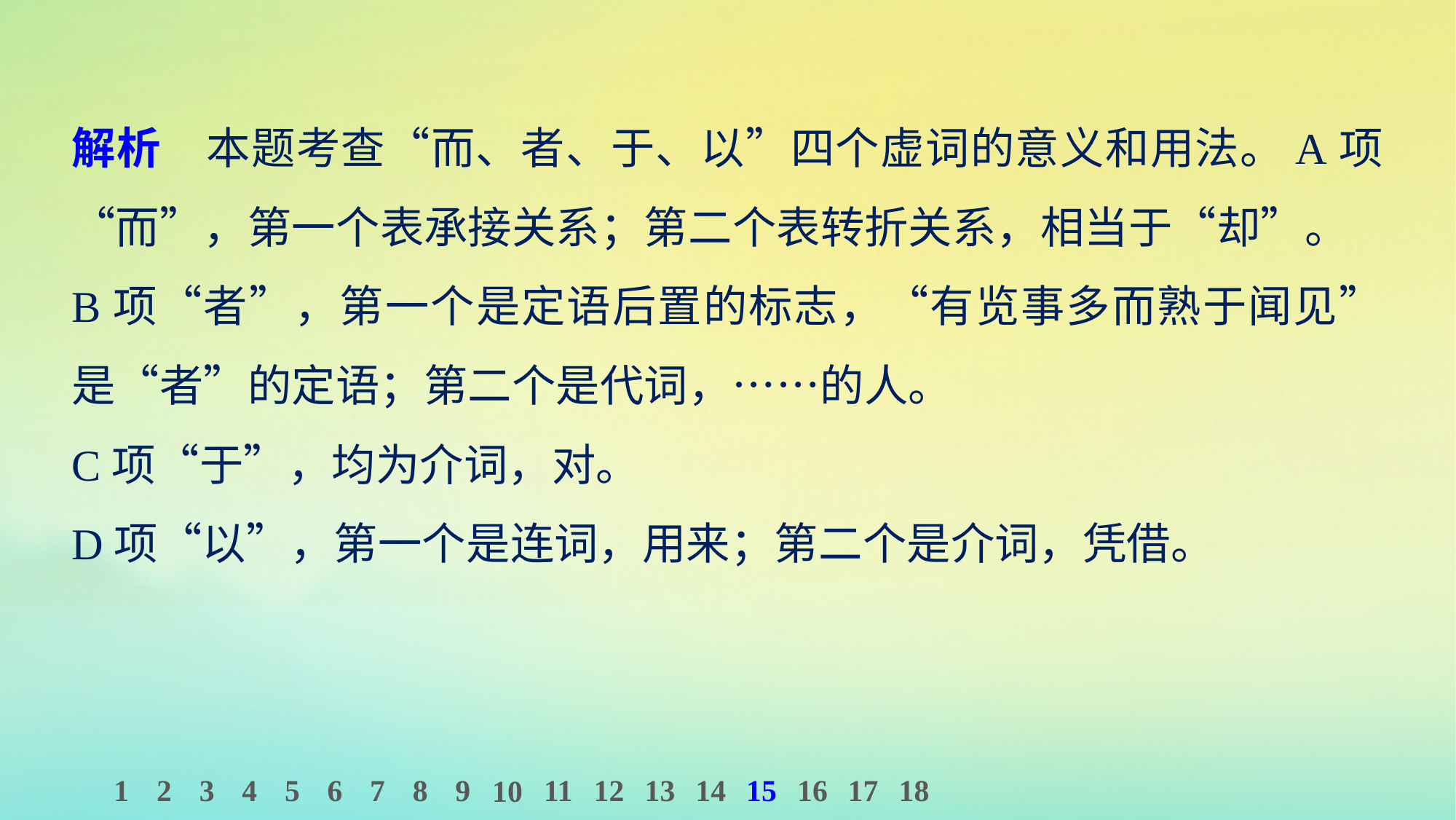

解析　本题考查“而、者、于、以”四个虚词的意义和用法。A项“而”，第一个表承接关系；第二个表转折关系，相当于“却”。
B项“者”，第一个是定语后置的标志，“有览事多而熟于闻见”是“者”的定语；第二个是代词，……的人。
C项“于”，均为介词，对。
D项“以”，第一个是连词，用来；第二个是介词，凭借。
1
2
3
4
5
6
7
8
9
11
12
13
14
15
16
17
18
10